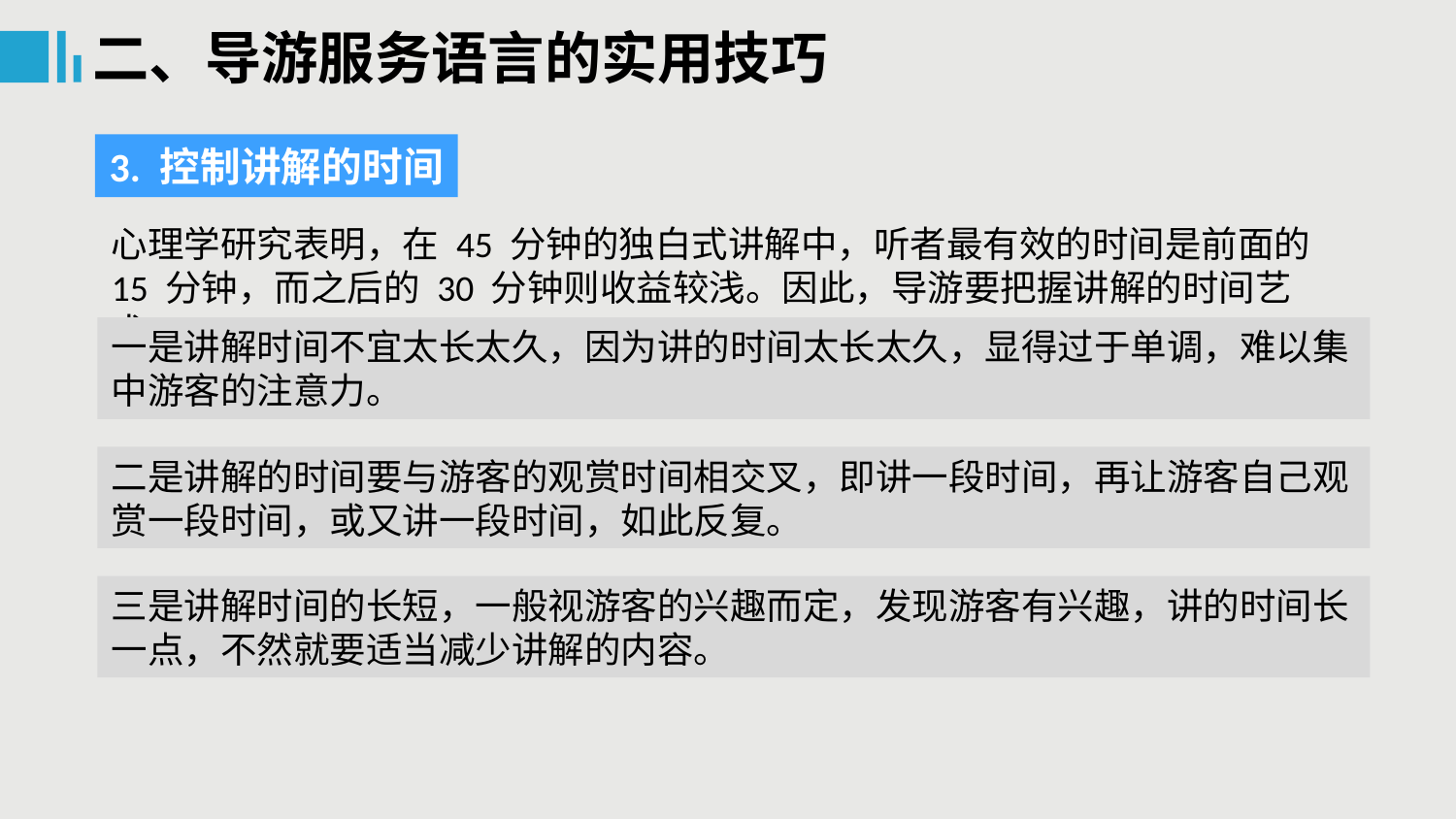

二、导游服务语言的实用技巧

3. 控制讲解的时间
心理学研究表明，在 45 分钟的独白式讲解中，听者最有效的时间是前面的 15 分钟，而之后的 30 分钟则收益较浅。因此，导游要把握讲解的时间艺术。
一是讲解时间不宜太长太久，因为讲的时间太长太久，显得过于单调，难以集中游客的注意力。
二是讲解的时间要与游客的观赏时间相交叉，即讲一段时间，再让游客自己观赏一段时间，或又讲一段时间，如此反复。
三是讲解时间的长短，一般视游客的兴趣而定，发现游客有兴趣，讲的时间长一点，不然就要适当减少讲解的内容。